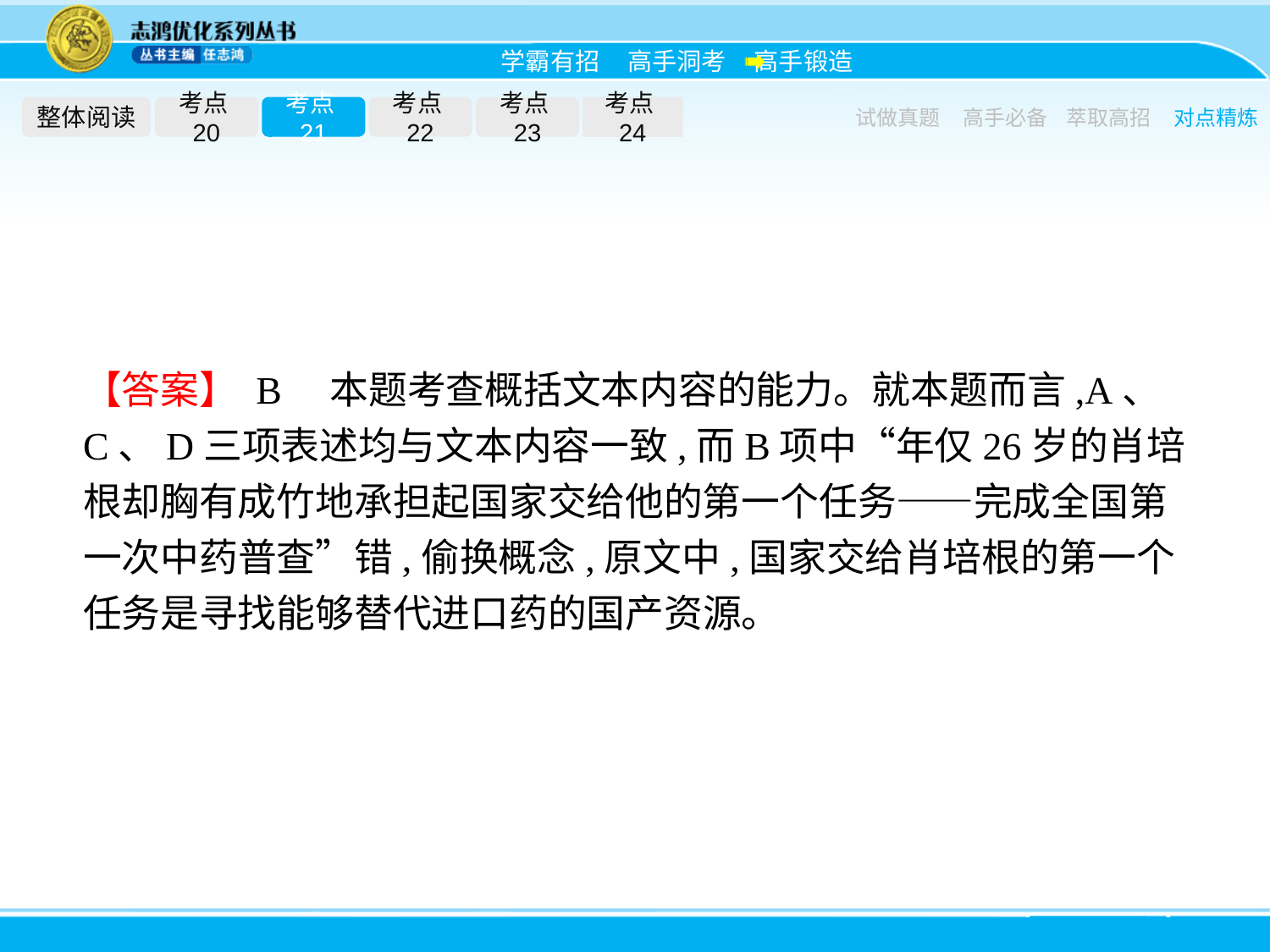

整体阅读
考点20
考点21
考点22
考点23
考点24
试做真题
高手必备
萃取高招
对点精炼
【答案】 B　本题考查概括文本内容的能力。就本题而言,A、C、D三项表述均与文本内容一致,而B项中“年仅26岁的肖培根却胸有成竹地承担起国家交给他的第一个任务——完成全国第一次中药普查”错,偷换概念,原文中,国家交给肖培根的第一个任务是寻找能够替代进口药的国产资源。